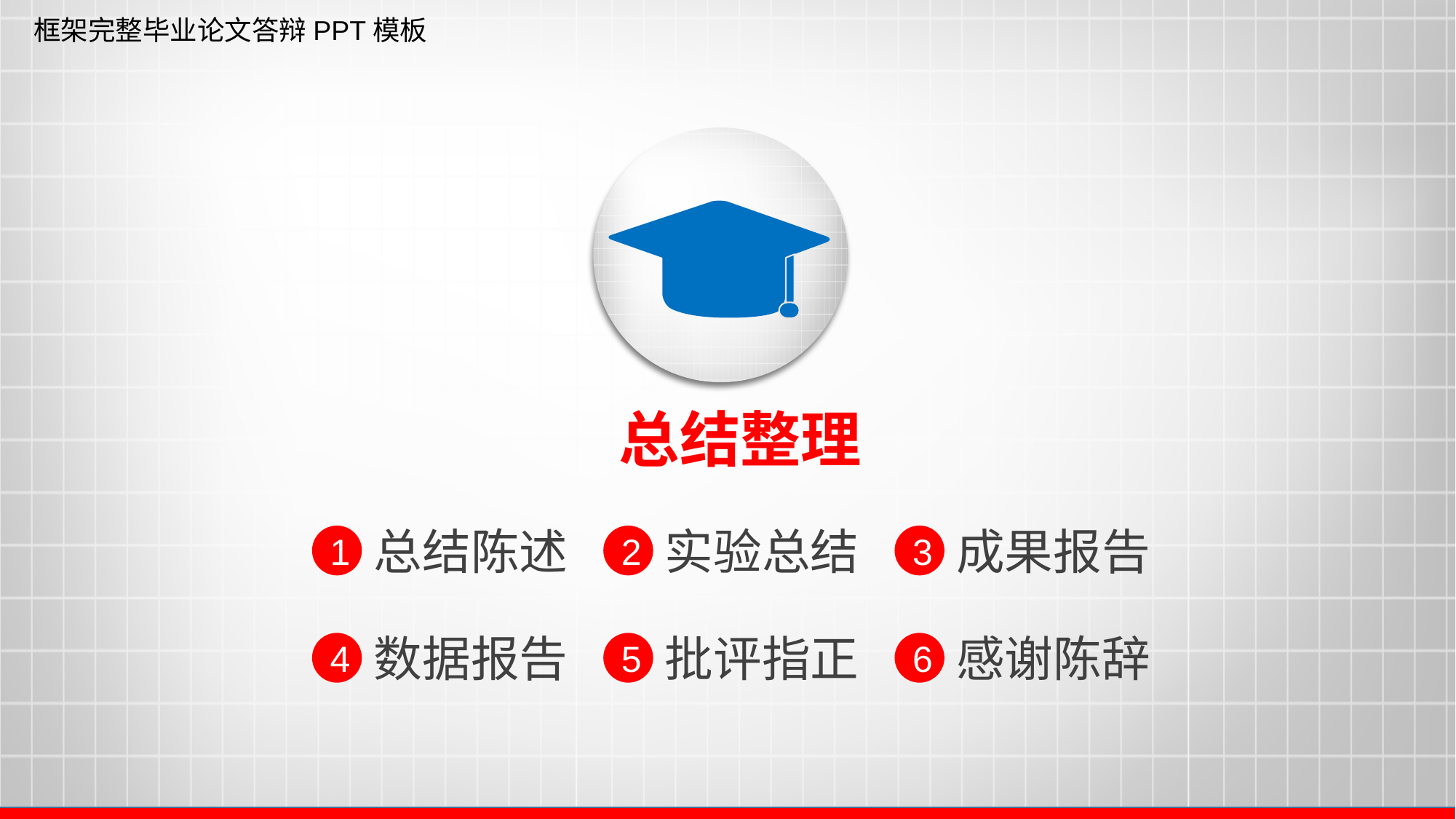

框架完整毕业论文答辩PPT模板

 总结整理
总结陈述
实验总结
成果报告
1
2
3
数据报告
批评指正
感谢陈辞
4
5
6